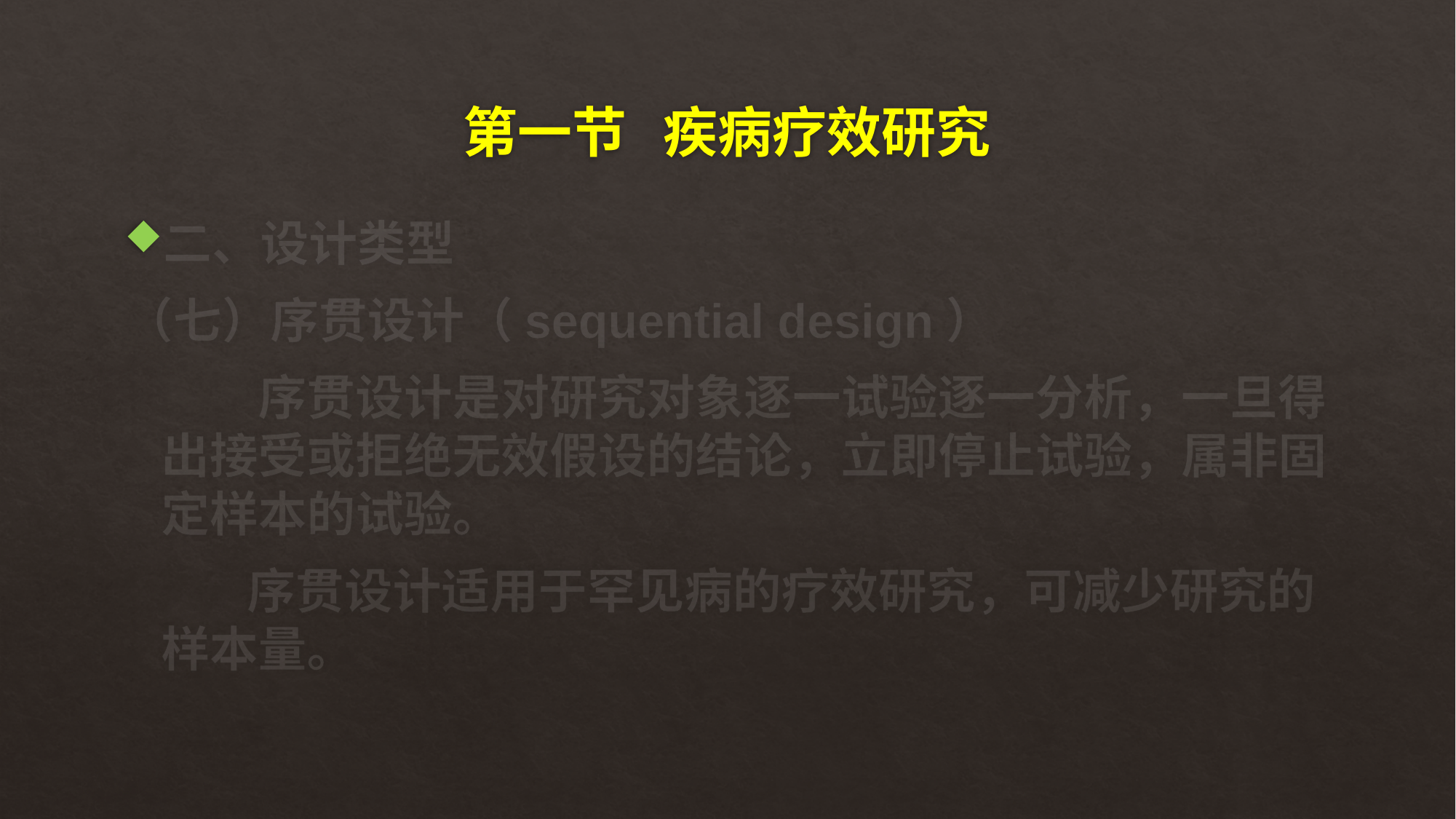

# 第一节   疾病疗效研究
二、设计类型
（七）序贯设计（sequential design）
           序贯设计是对研究对象逐一试验逐一分析，一旦得出接受或拒绝无效假设的结论，立即停止试验，属非固定样本的试验。
          序贯设计适用于罕见病的疗效研究，可减少研究的样本量。